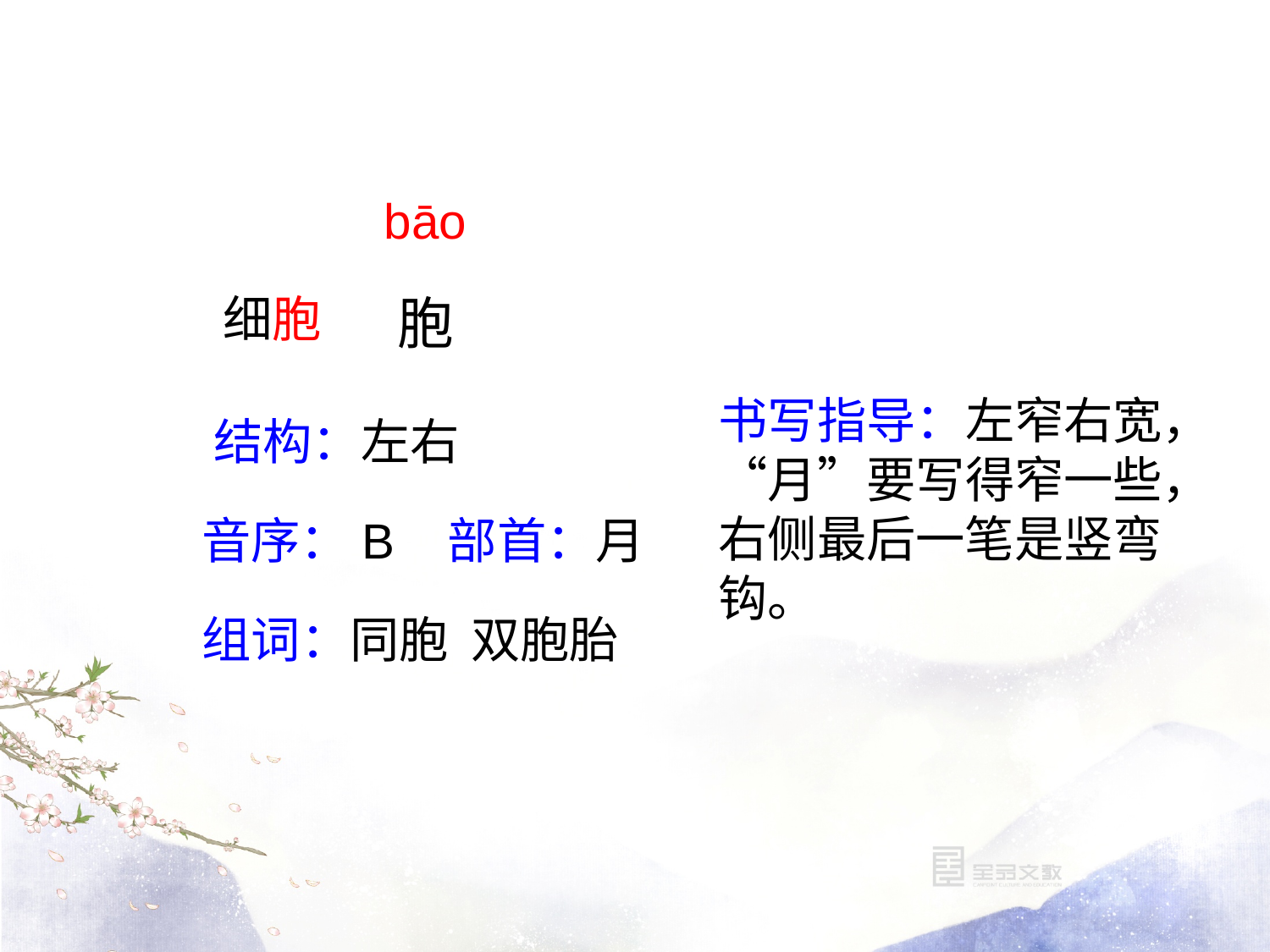

bāo
细胞
胞
书写指导：左窄右宽，“月”要写得窄一些，右侧最后一笔是竖弯钩。
结构：左右
音序：B   部首：月
组词：同胞  双胞胎